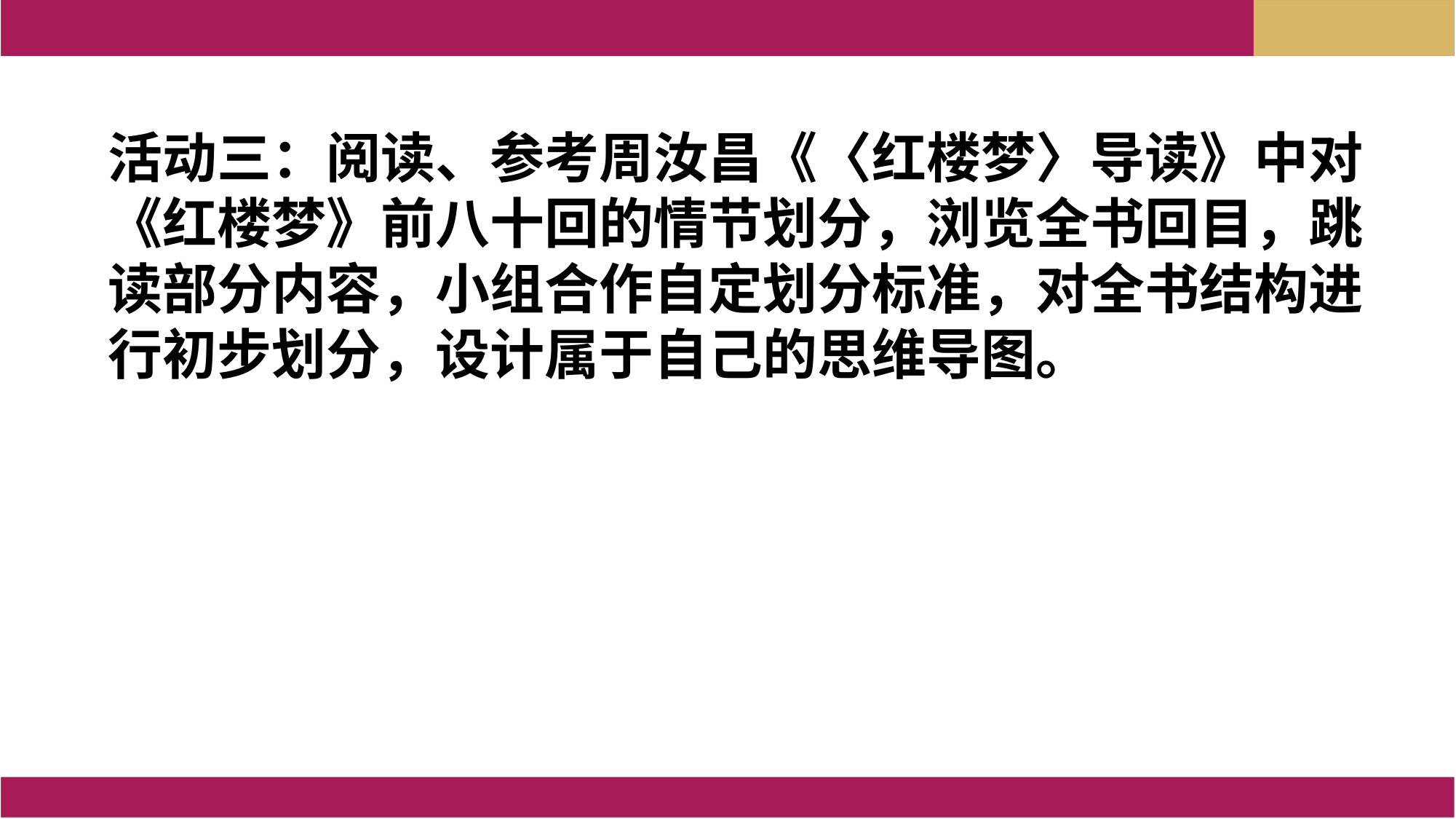

活动三：阅读、参考周汝昌《〈红楼梦〉导读》中对《红楼梦》前八十回的情节划分，浏览全书回目，跳读部分内容，小组合作自定划分标准，对全书结构进行初步划分，设计属于自己的思维导图。